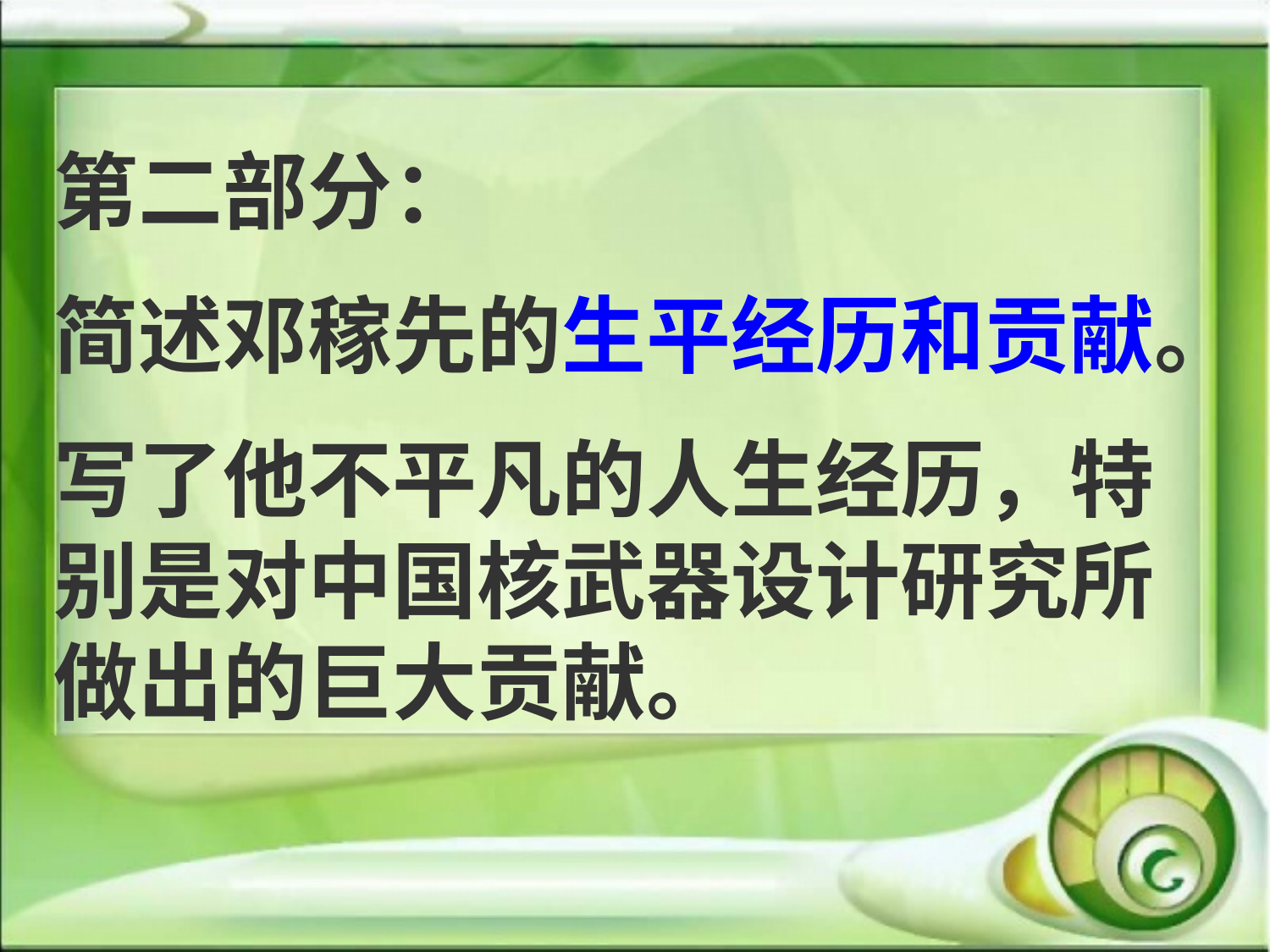

第二部分：
简述邓稼先的生平经历和贡献。
写了他不平凡的人生经历，特别是对中国核武器设计研究所做出的巨大贡献。